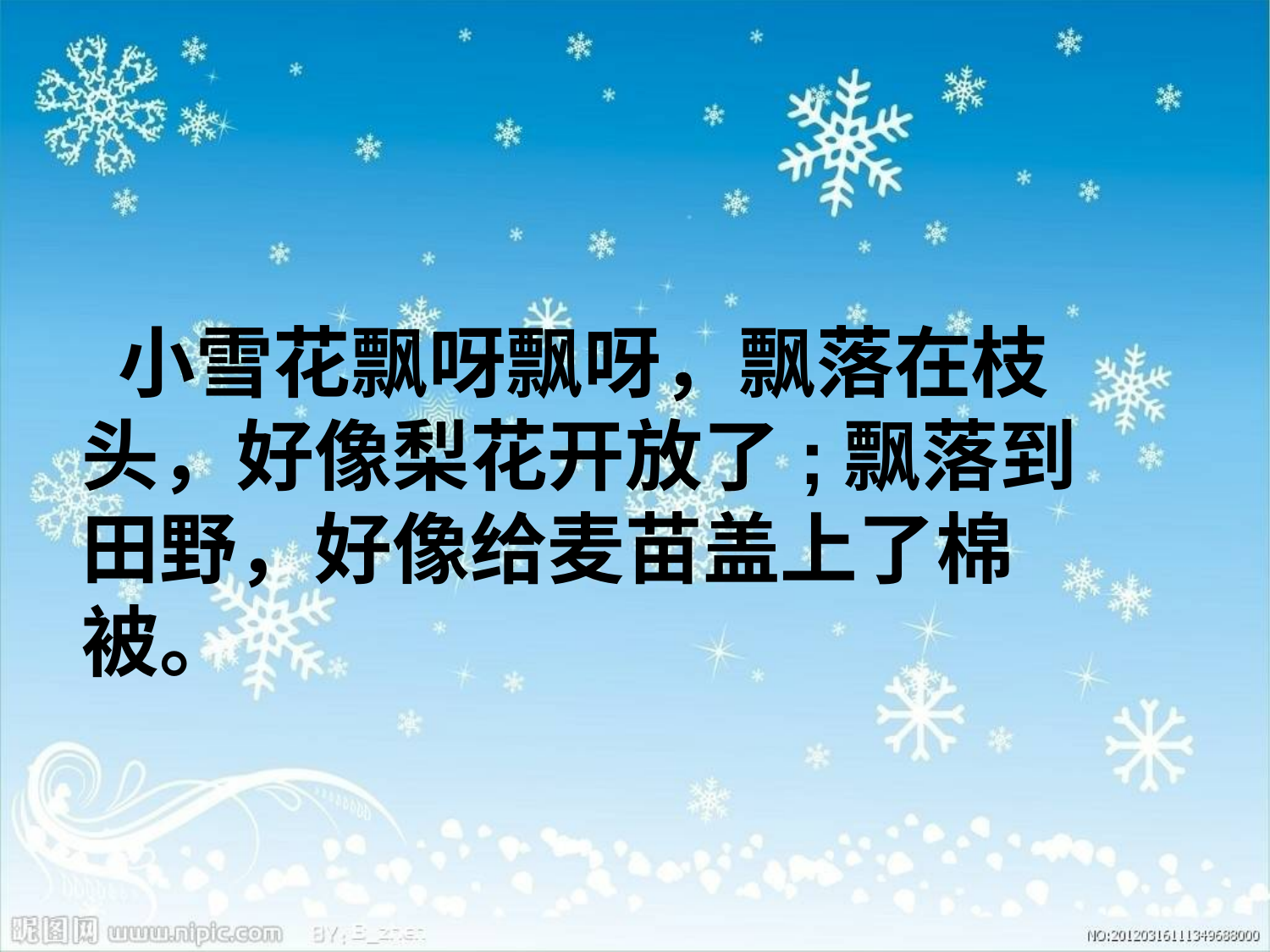

小雪花飘呀飘呀，飘落在枝头，好像梨花开放了;飘落到田野，好像给麦苗盖上了棉被。